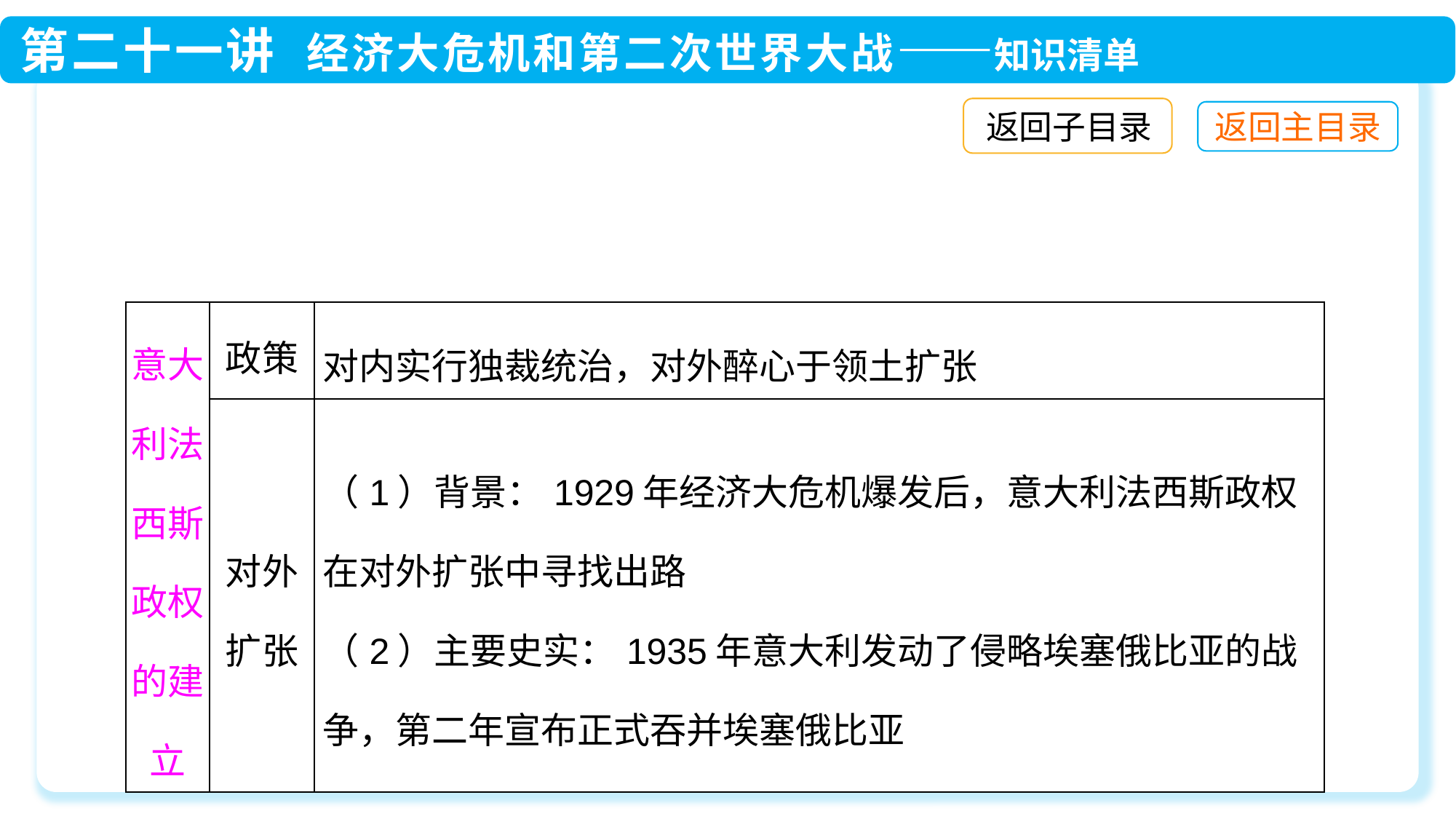

返回子目录
| 意大利法西斯政权的建立 | 政策 | 对内实行独裁统治，对外醉心于领土扩张 |
| --- | --- | --- |
|  | 对外扩张 | （1）背景：1929年经济大危机爆发后，意大利法西斯政权在对外扩张中寻找出路 （2）主要史实：1935年意大利发动了侵略埃塞俄比亚的战争，第二年宣布正式吞并埃塞俄比亚 |